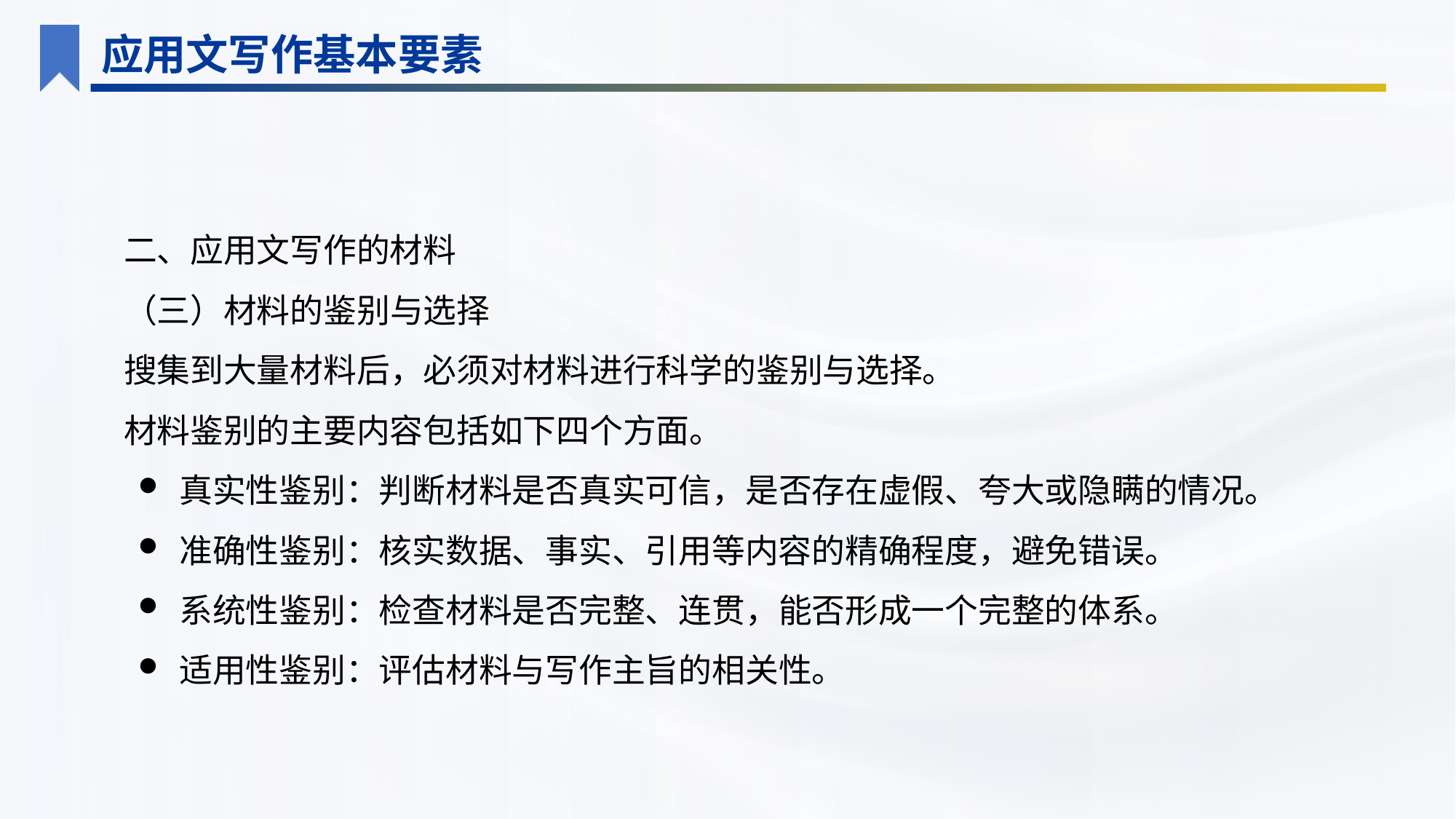

应用文写作基本要素
二、应用文写作的材料
（三）材料的鉴别与选择
搜集到大量材料后，必须对材料进行科学的鉴别与选择。
材料鉴别的主要内容包括如下四个方面。
真实性鉴别：判断材料是否真实可信，是否存在虚假、夸大或隐瞒的情况。
准确性鉴别：核实数据、事实、引用等内容的精确程度，避免错误。
系统性鉴别：检查材料是否完整、连贯，能否形成一个完整的体系。
适用性鉴别：评估材料与写作主旨的相关性。